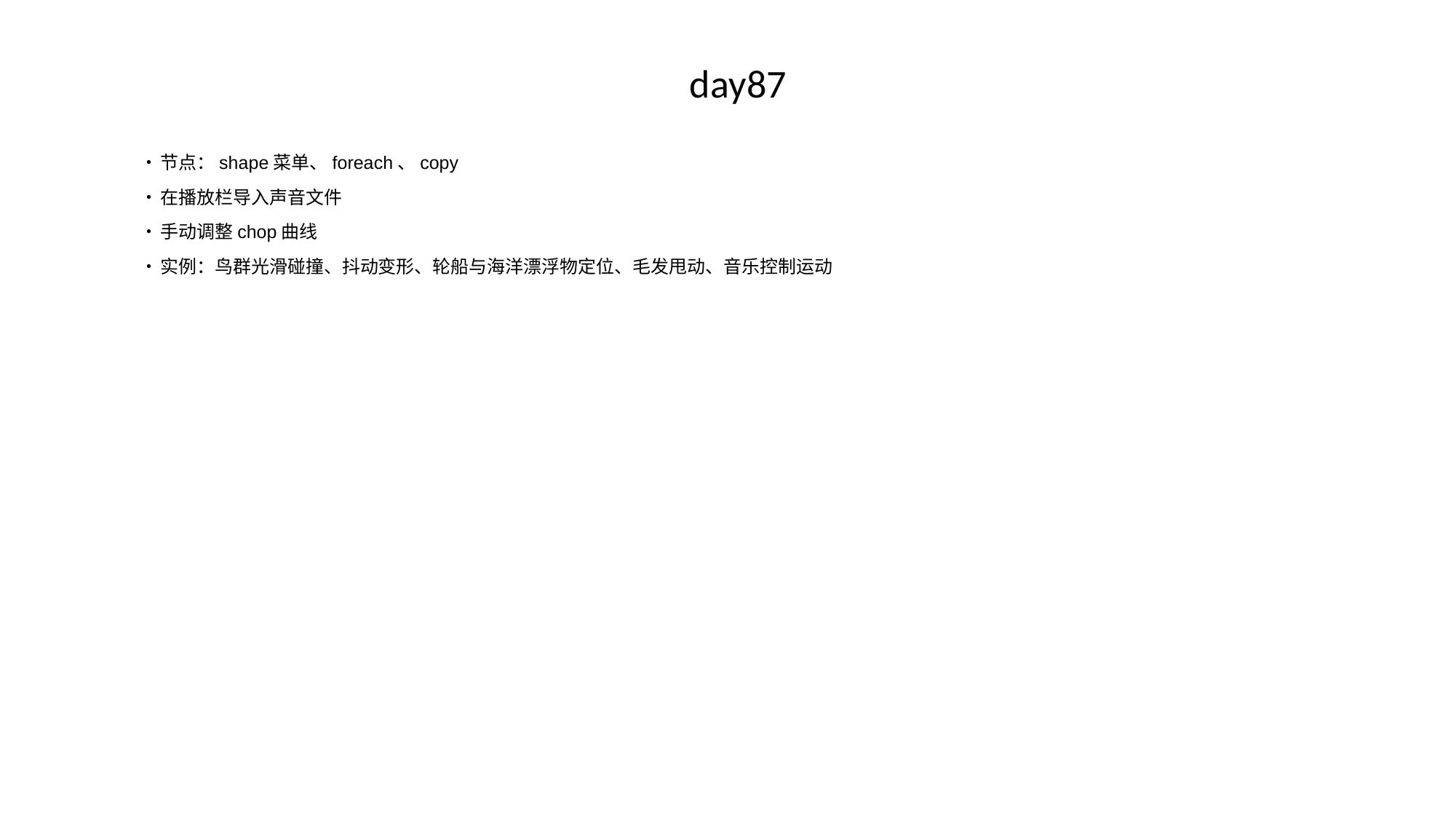

# day87
•	节点：shape菜单、foreach、copy
•	在播放栏导入声音文件
•	手动调整chop曲线
•	实例：鸟群光滑碰撞、抖动变形、轮船与海洋漂浮物定位、毛发甩动、音乐控制运动